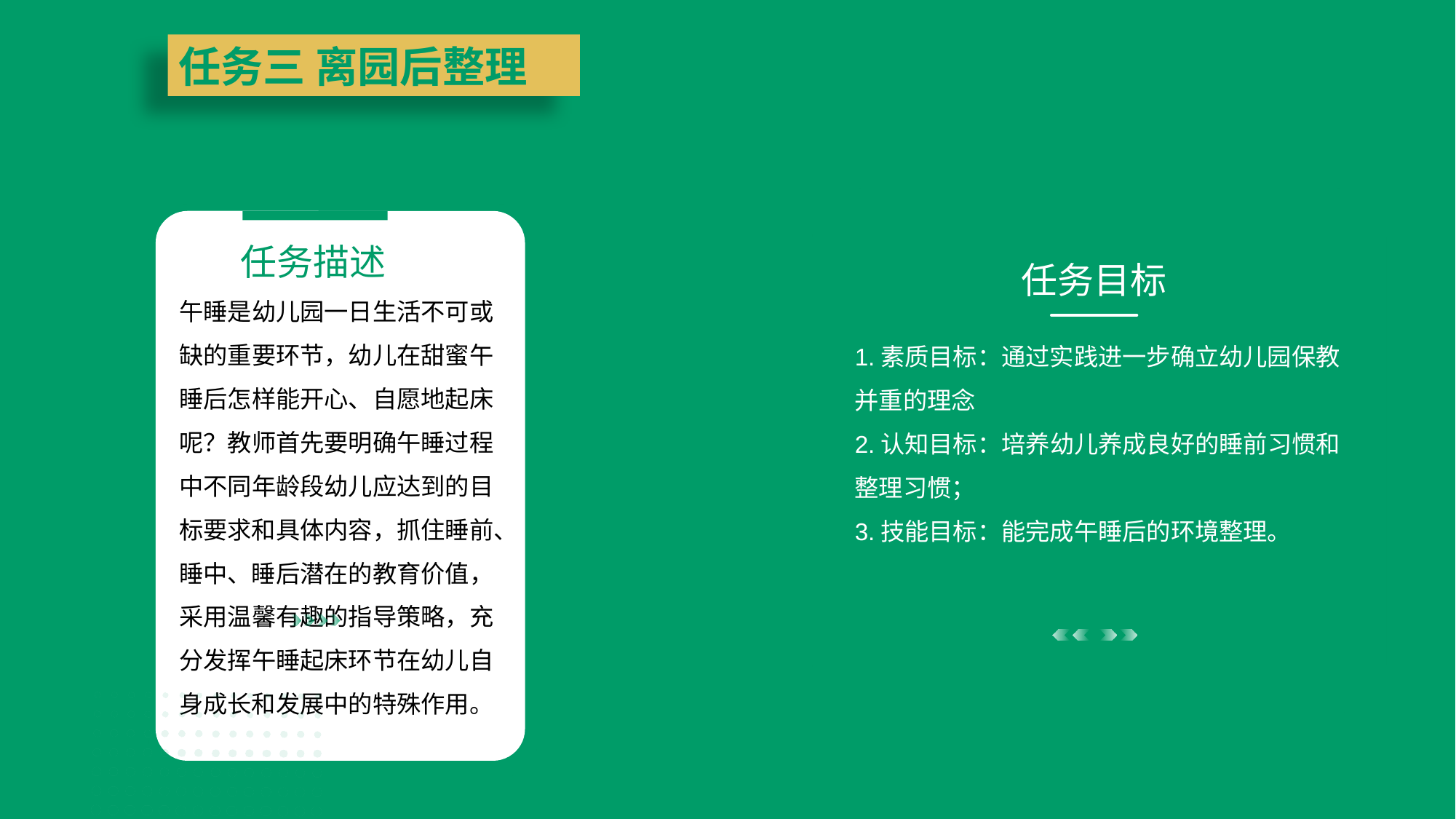

任务三 离园后整理

任务目标
1.素质目标：通过实践进一步确立幼儿园保教并重的理念
2.认知目标：培养幼儿养成良好的睡前习惯和整理习惯；
3.技能目标：能完成午睡后的环境整理。

任务描述
午睡是幼儿园一日生活不可或缺的重要环节，幼儿在甜蜜午睡后怎样能开心、自愿地起床呢？教师首先要明确午睡过程中不同年龄段幼儿应达到的目标要求和具体内容，抓住睡前、睡中、睡后潜在的教育价值，采用温馨有趣的指导策略，充分发挥午睡起床环节在幼儿自身成长和发展中的特殊作用。